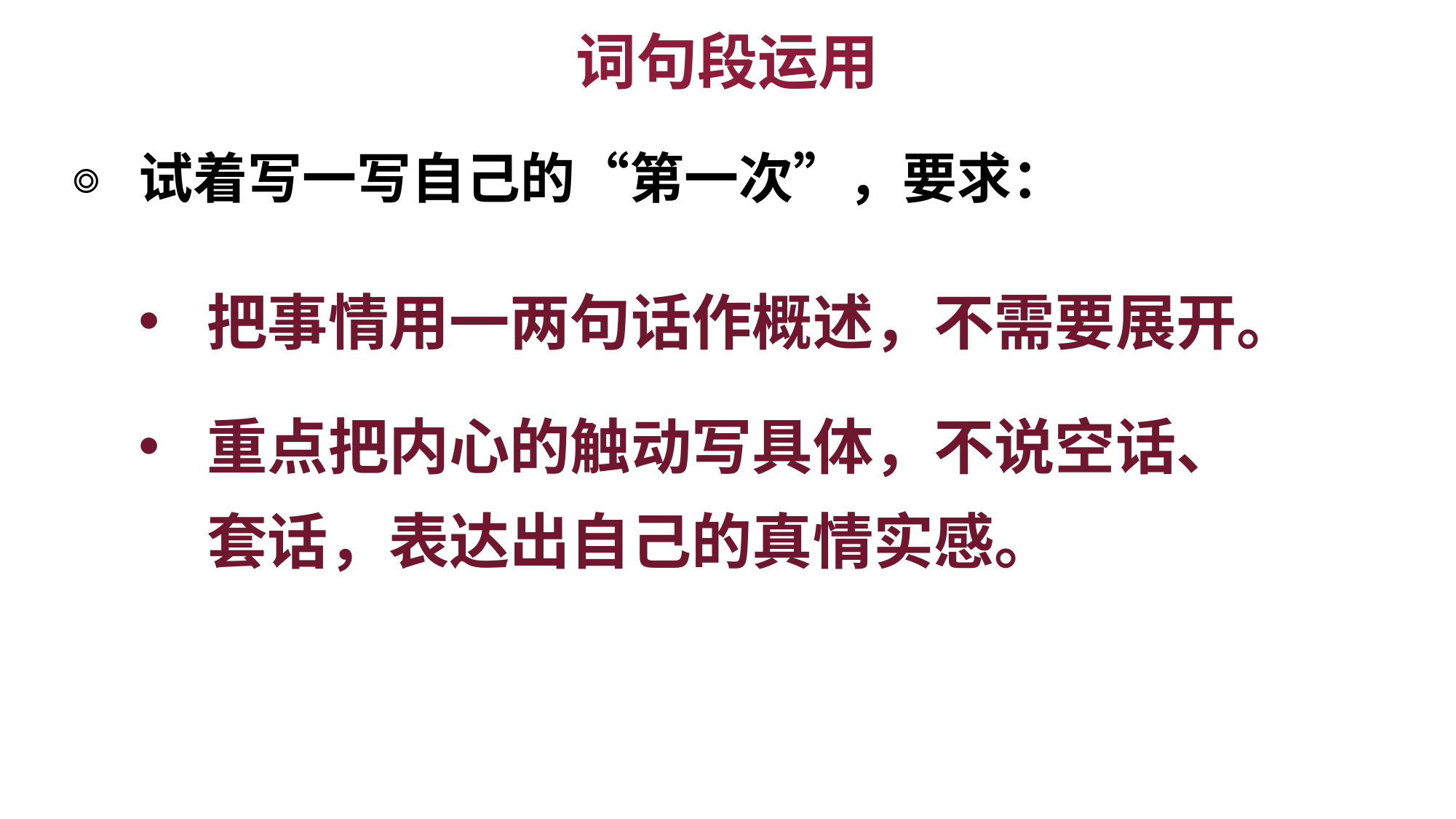

词句段运用
试着写一写自己的“第一次”，要求：
把事情用一两句话作概述，不需要展开。
重点把内心的触动写具体，不说空话、套话，表达出自己的真情实感。